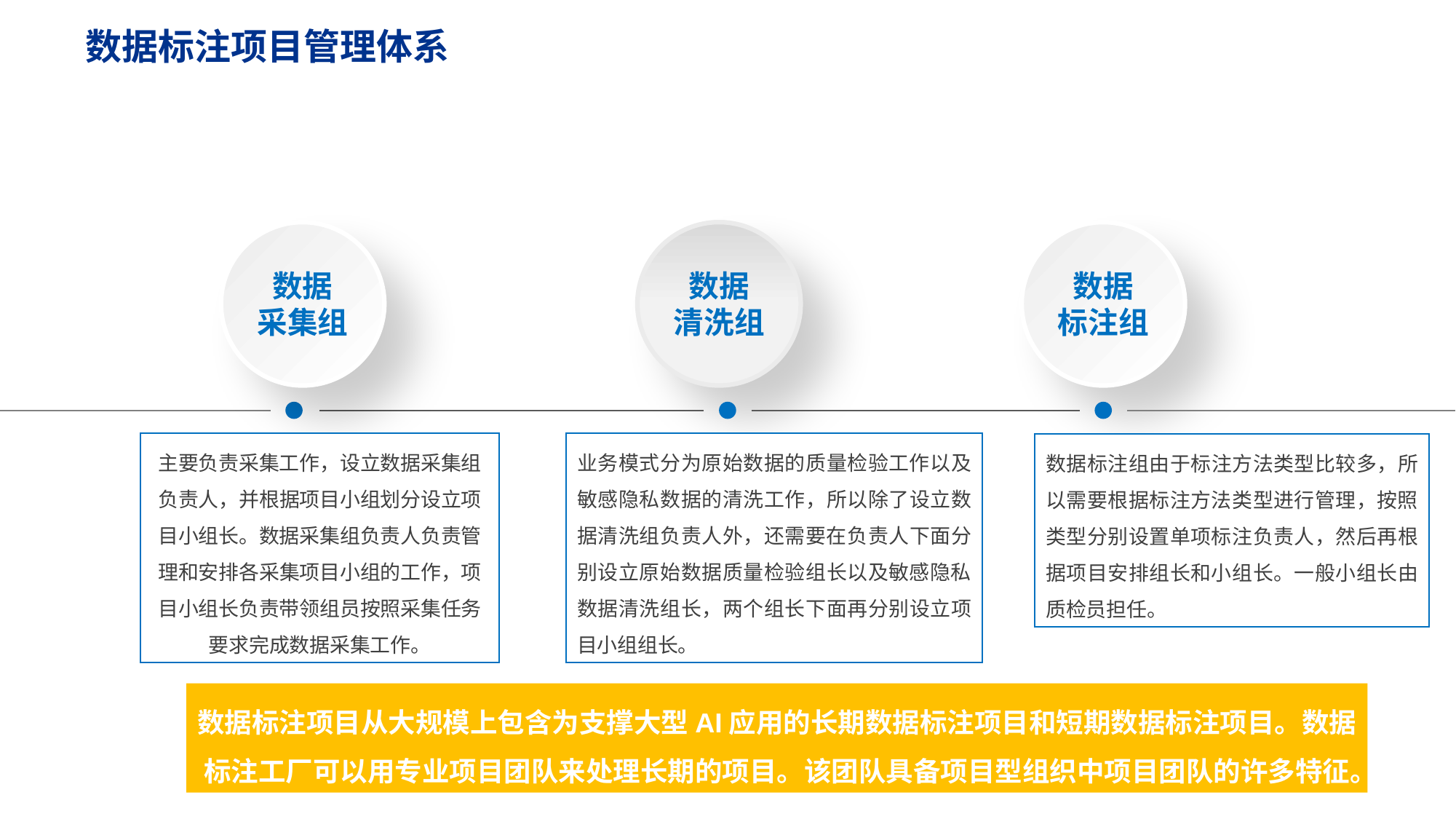

数据标注项目管理体系
数据
采集组
数据
清洗组
数据
标注组

主要负责采集工作，设立数据采集组负责人，并根据项目小组划分设立项目小组长。数据采集组负责人负责管理和安排各采集项目小组的工作，项目小组长负责带领组员按照采集任务要求完成数据采集工作。
业务模式分为原始数据的质量检验工作以及敏感隐私数据的清洗工作，所以除了设立数据清洗组负责人外，还需要在负责人下面分别设立原始数据质量检验组长以及敏感隐私数据清洗组长，两个组长下面再分别设立项目小组组长。
数据标注组由于标注方法类型比较多，所以需要根据标注方法类型进行管理，按照类型分别设置单项标注负责人，然后再根据项目安排组长和小组长。一般小组长由质检员担任。
数据标注项目从大规模上包含为支撑大型AI应用的长期数据标注项目和短期数据标注项目。数据标注工厂可以用专业项目团队来处理长期的项目。该团队具备项目型组织中项目团队的许多特征。